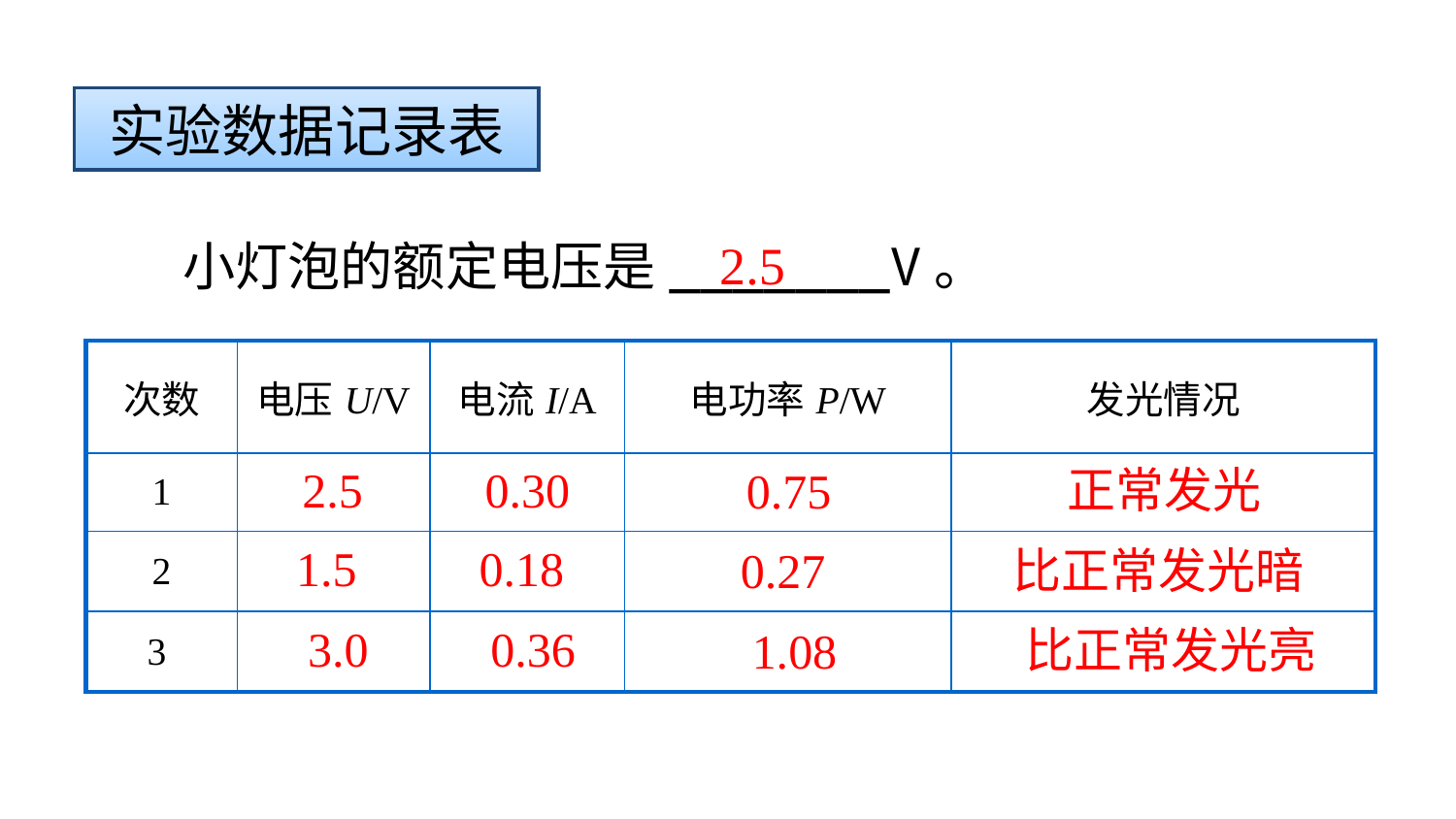

实验数据记录表
　　小灯泡的额定电压是_______V。
2.5
| 次数 | 电压U/V | 电流I/A | 电功率P/W | 发光情况 |
| --- | --- | --- | --- | --- |
| 1 |  |  |  |  |
| 2 |  |  |  |  |
| 3 |  |  |  |  |
2.5
0.30
正常发光
0.75
1.5
0.18
0.27
比正常发光暗
3.0
0.36
比正常发光亮
1.08